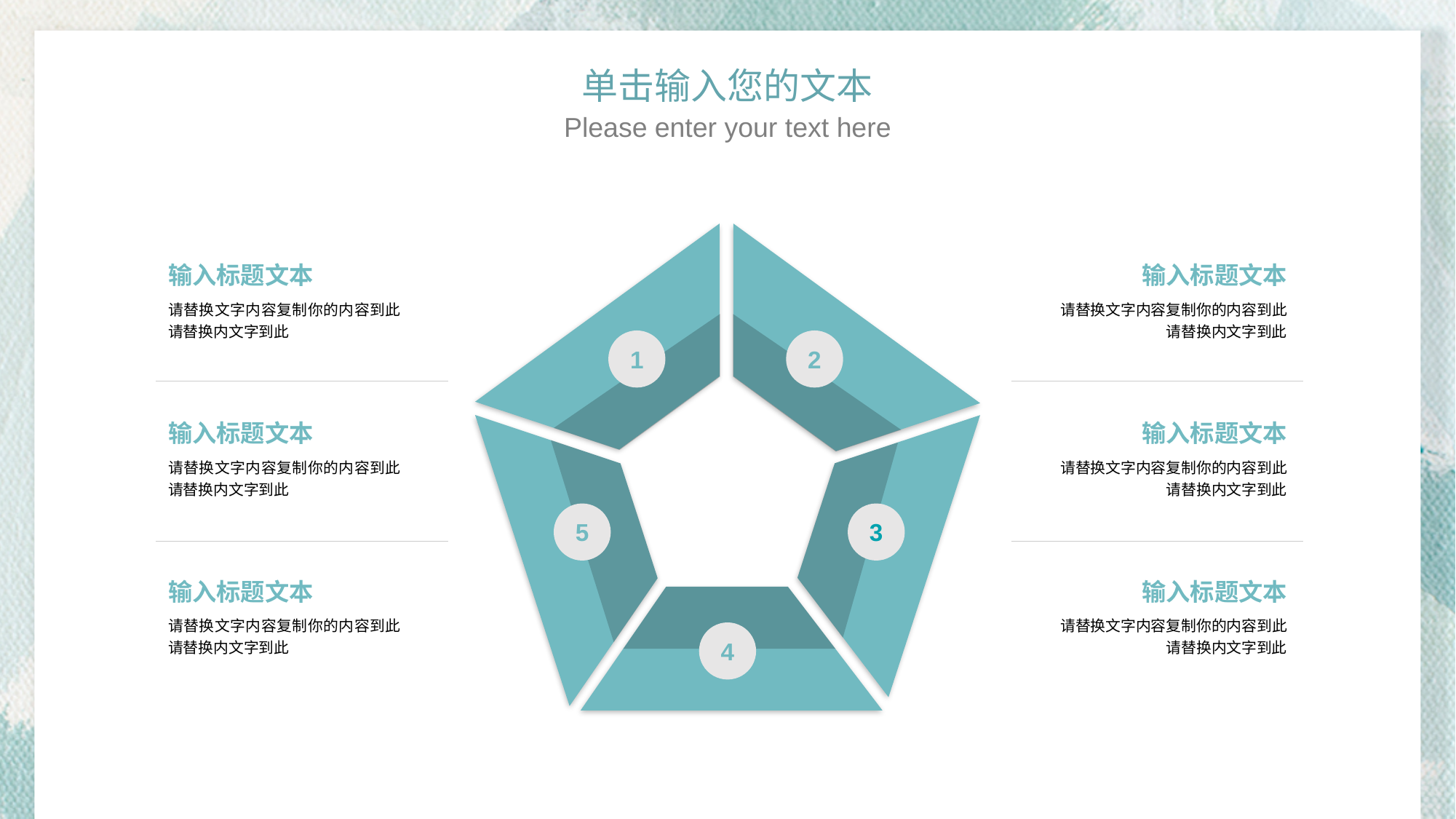

单击输入您的文本
Please enter your text here

1
2

5
3

4
输入标题文本
请替换文字内容复制你的内容到此
请替换内文字到此
输入标题文本
请替换文字内容复制你的内容到此
请替换内文字到此
输入标题文本
请替换文字内容复制你的内容到此
请替换内文字到此
输入标题文本
请替换文字内容复制你的内容到此
请替换内文字到此
输入标题文本
请替换文字内容复制你的内容到此
请替换内文字到此
输入标题文本
请替换文字内容复制你的内容到此
请替换内文字到此